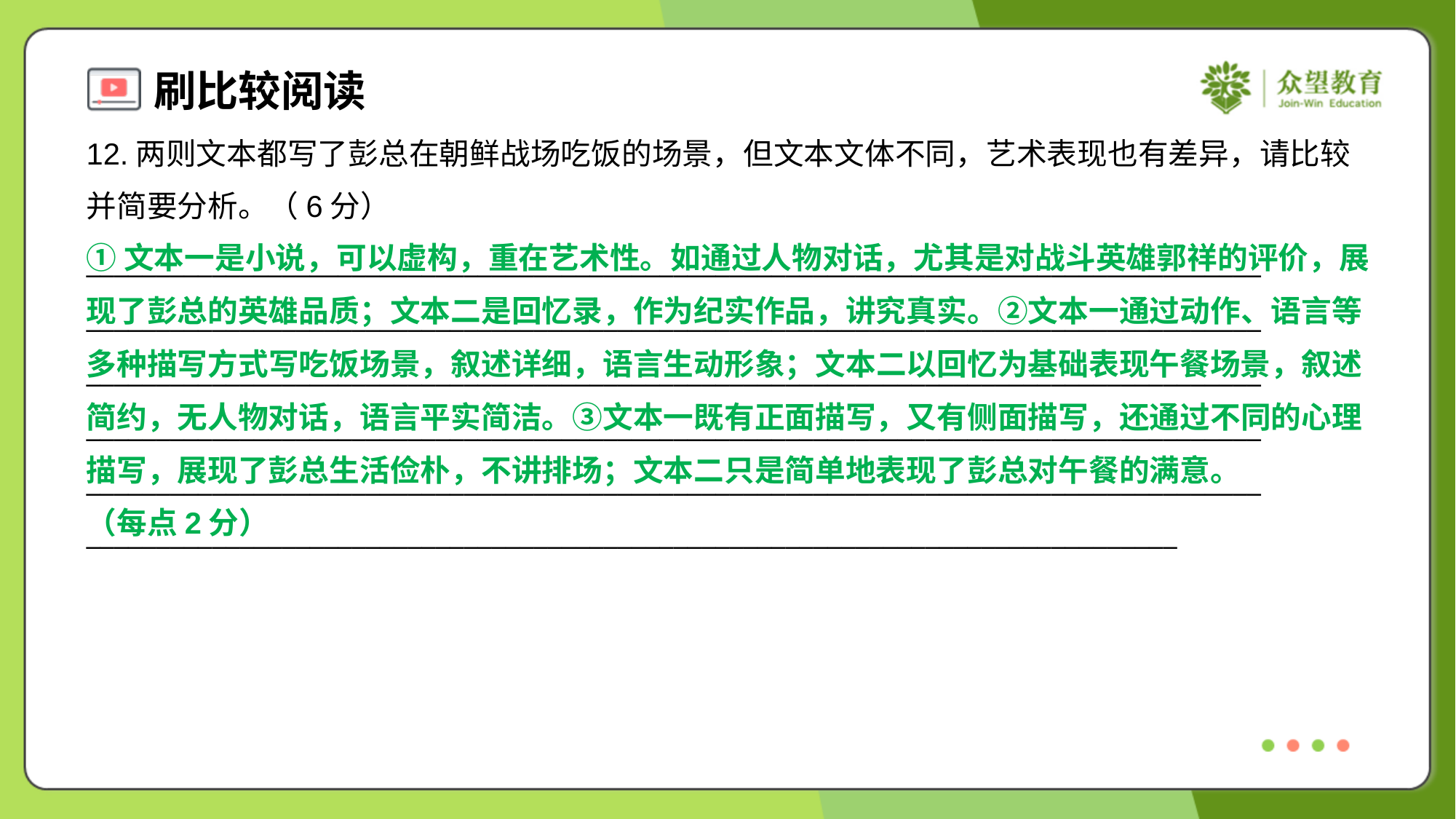

12.两则文本都写了彭总在朝鲜战场吃饭的场景，但文本文体不同，艺术表现也有差异，请比较
并简要分析。（6分）
①文本一是小说，可以虚构，重在艺术性。如通过人物对话，尤其是对战斗英雄郭祥的评价，展
现了彭总的英雄品质；文本二是回忆录，作为纪实作品，讲究真实。②文本一通过动作、语言等
多种描写方式写吃饭场景，叙述详细，语言生动形象；文本二以回忆为基础表现午餐场景，叙述
简约，无人物对话，语言平实简洁。③文本一既有正面描写，又有侧面描写，还通过不同的心理
描写，展现了彭总生活俭朴，不讲排场；文本二只是简单地表现了彭总对午餐的满意。
（每点2分）
____________________________________________________________________________________
____________________________________________________________________________________
____________________________________________________________________________________
____________________________________________________________________________________
____________________________________________________________________________________
______________________________________________________________________________